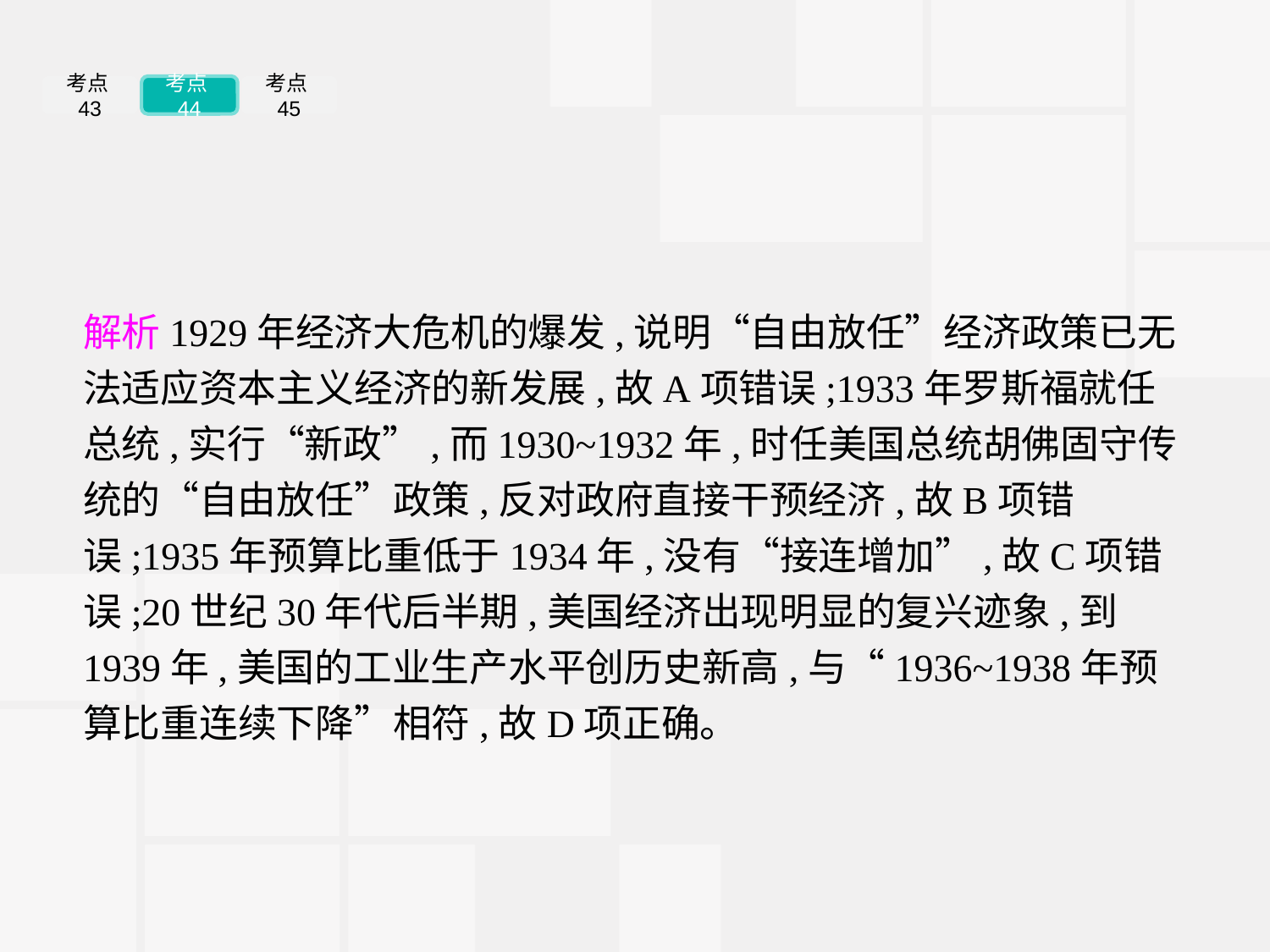

考点43
考点44
考点45
解析1929年经济大危机的爆发,说明“自由放任”经济政策已无法适应资本主义经济的新发展,故A项错误;1933年罗斯福就任总统,实行“新政”,而1930~1932年,时任美国总统胡佛固守传统的“自由放任”政策,反对政府直接干预经济,故B项错误;1935年预算比重低于1934年,没有“接连增加”,故C项错误;20世纪30年代后半期,美国经济出现明显的复兴迹象,到1939年,美国的工业生产水平创历史新高,与“1936~1938年预算比重连续下降”相符,故D项正确。